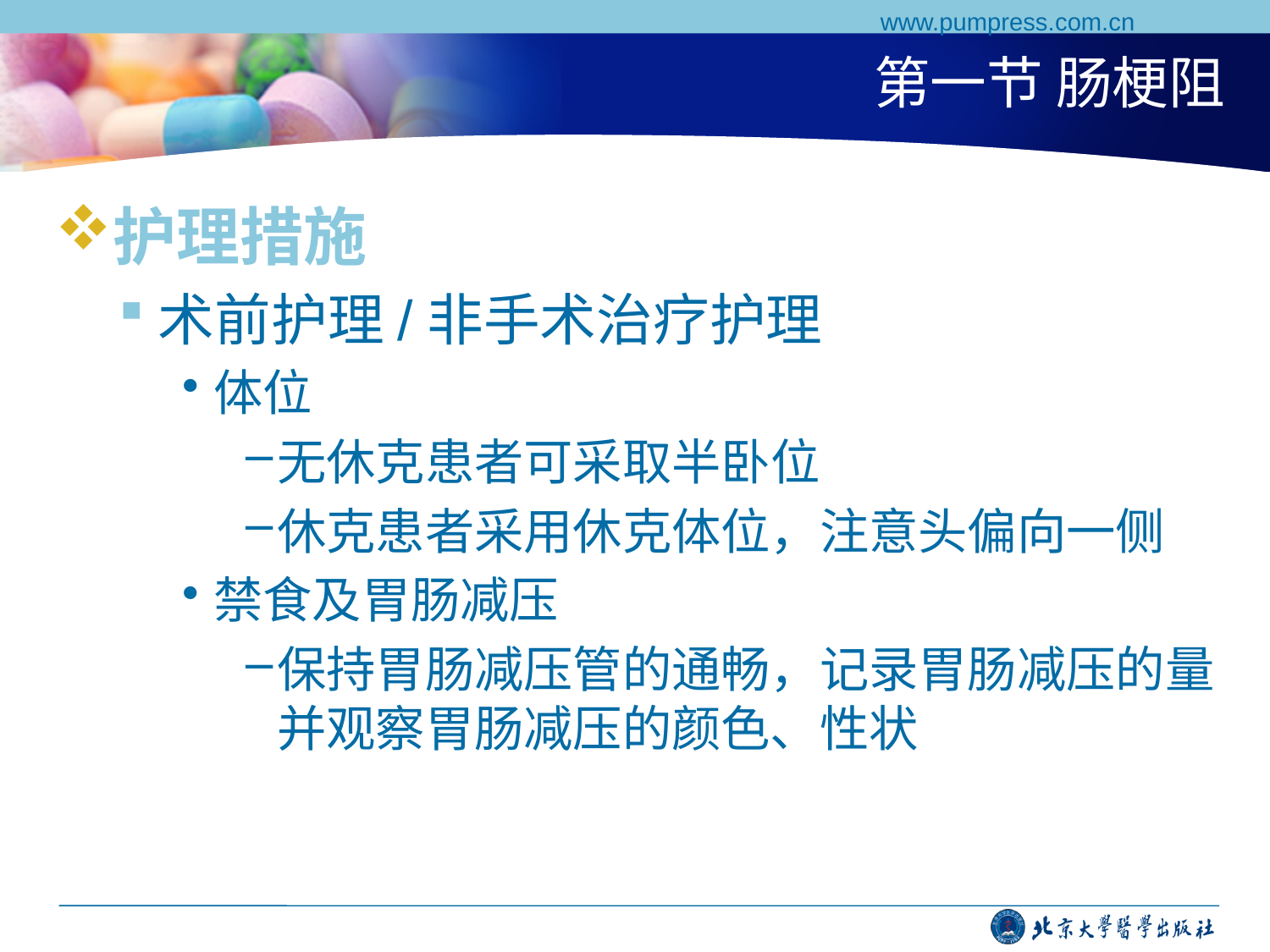

www.pumpress.com.cn
# 第一节 肠梗阻
护理措施
术前护理/非手术治疗护理
体位
无休克患者可采取半卧位
休克患者采用休克体位，注意头偏向一侧
禁食及胃肠减压
保持胃肠减压管的通畅，记录胃肠减压的量并观察胃肠减压的颜色、性状